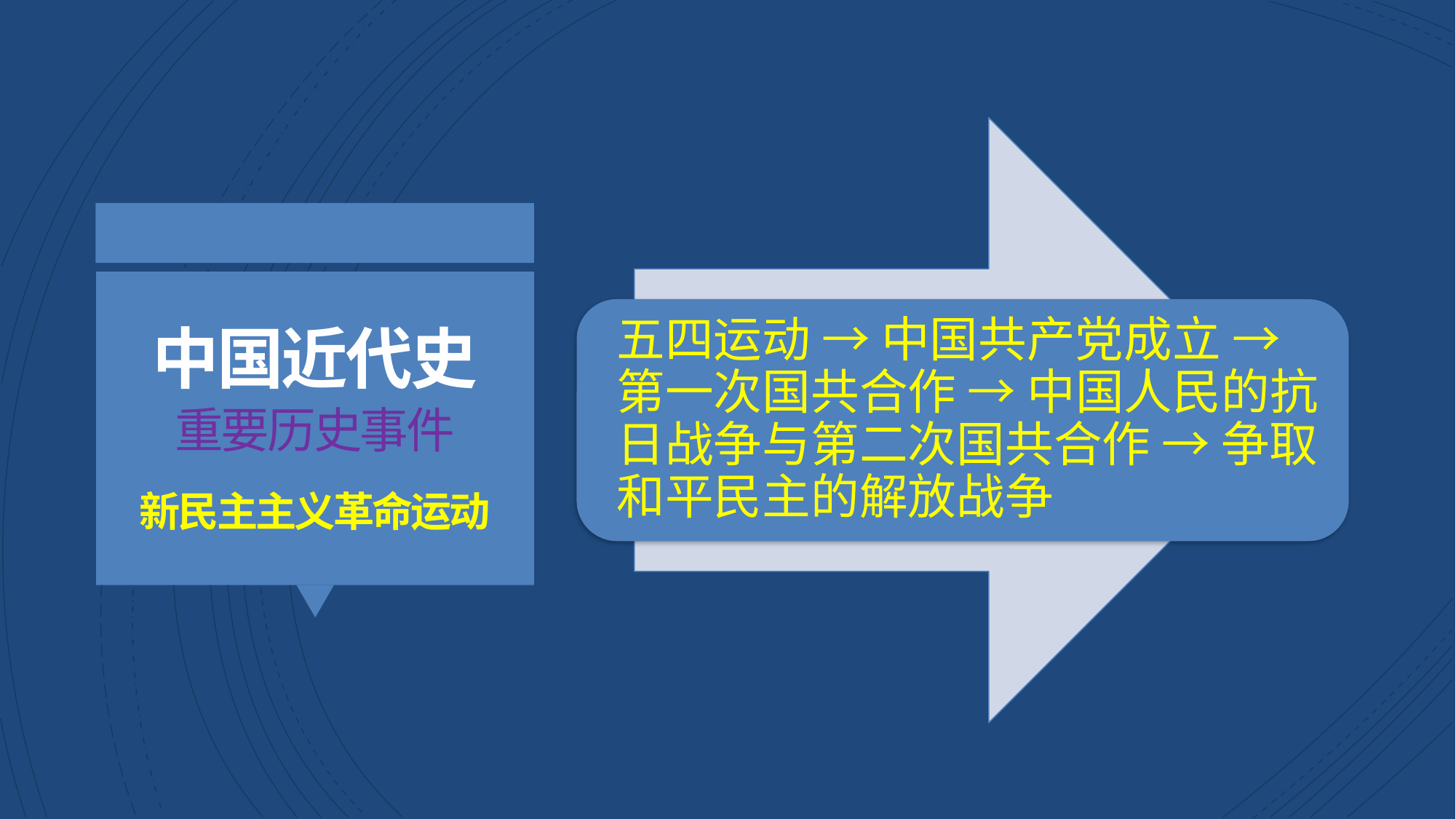

五四运动 → 中国共产党成立 → 第一次国共合作 → 中国人民的抗日战争与第二次国共合作 → 争取和平民主的解放战争
中国近代史
重要历史事件
新民主主义革命运动